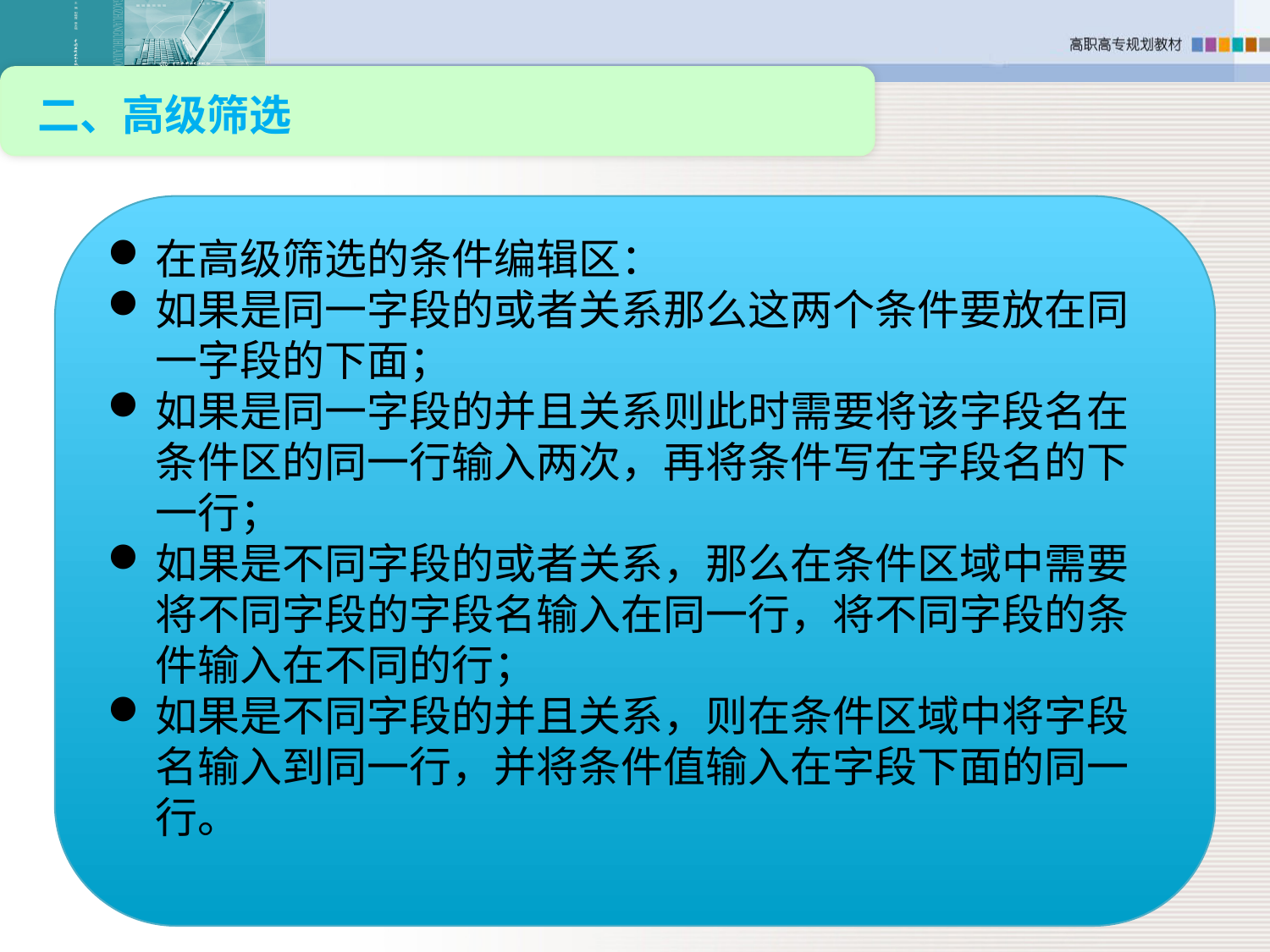

二、高级筛选

在高级筛选的条件编辑区：
如果是同一字段的或者关系那么这两个条件要放在同一字段的下面；
如果是同一字段的并且关系则此时需要将该字段名在条件区的同一行输入两次，再将条件写在字段名的下一行；
如果是不同字段的或者关系，那么在条件区域中需要将不同字段的字段名输入在同一行，将不同字段的条件输入在不同的行；
如果是不同字段的并且关系，则在条件区域中将字段名输入到同一行，并将条件值输入在字段下面的同一行。